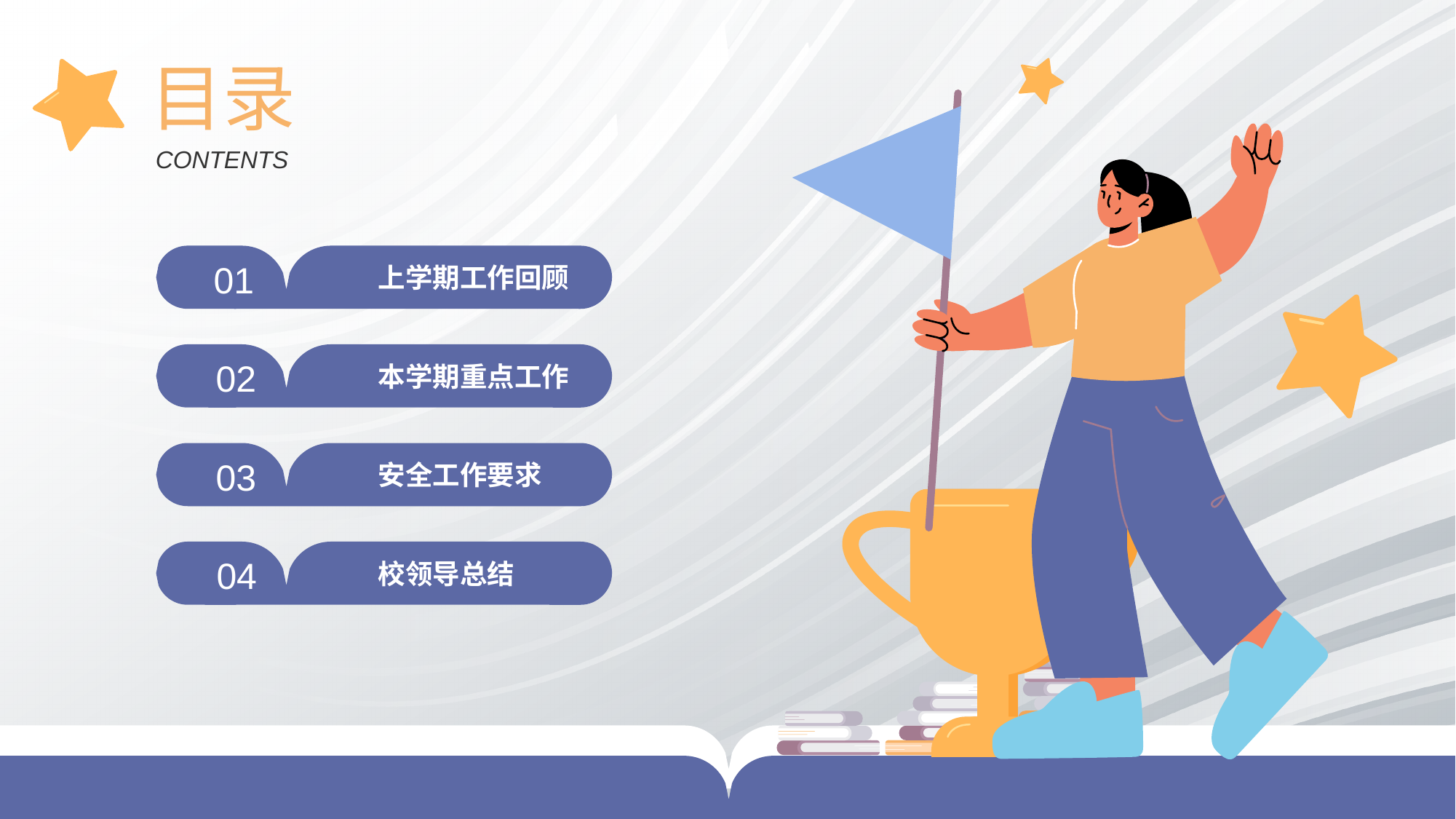

目录

CONTENTS

01
上学期工作回顾

02
本学期重点工作

03
安全工作要求

04
校领导总结